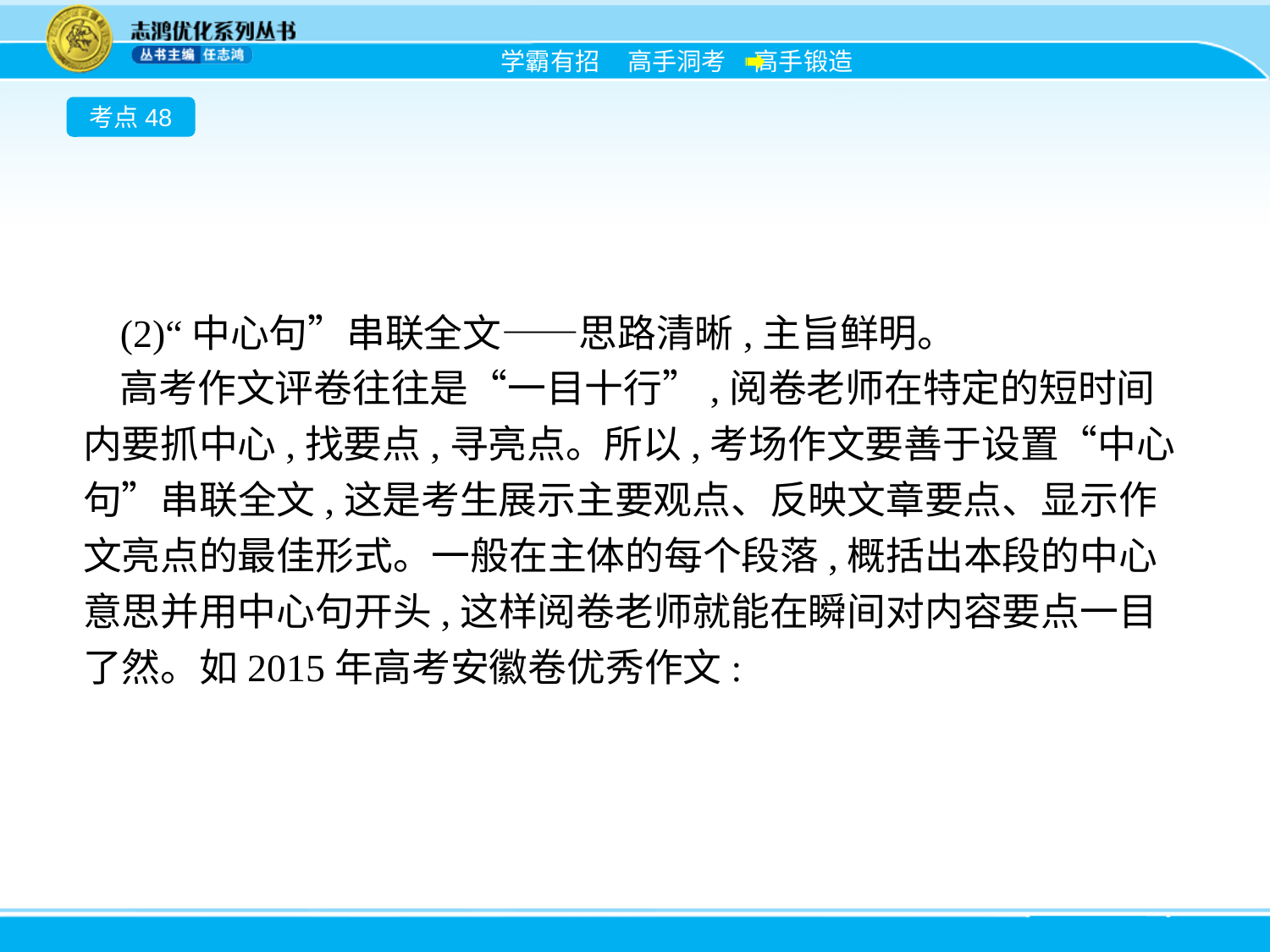

考点48
(2)“中心句”串联全文——思路清晰,主旨鲜明。
高考作文评卷往往是“一目十行”,阅卷老师在特定的短时间内要抓中心,找要点,寻亮点。所以,考场作文要善于设置“中心句”串联全文,这是考生展示主要观点、反映文章要点、显示作文亮点的最佳形式。一般在主体的每个段落,概括出本段的中心意思并用中心句开头,这样阅卷老师就能在瞬间对内容要点一目了然。如2015年高考安徽卷优秀作文: